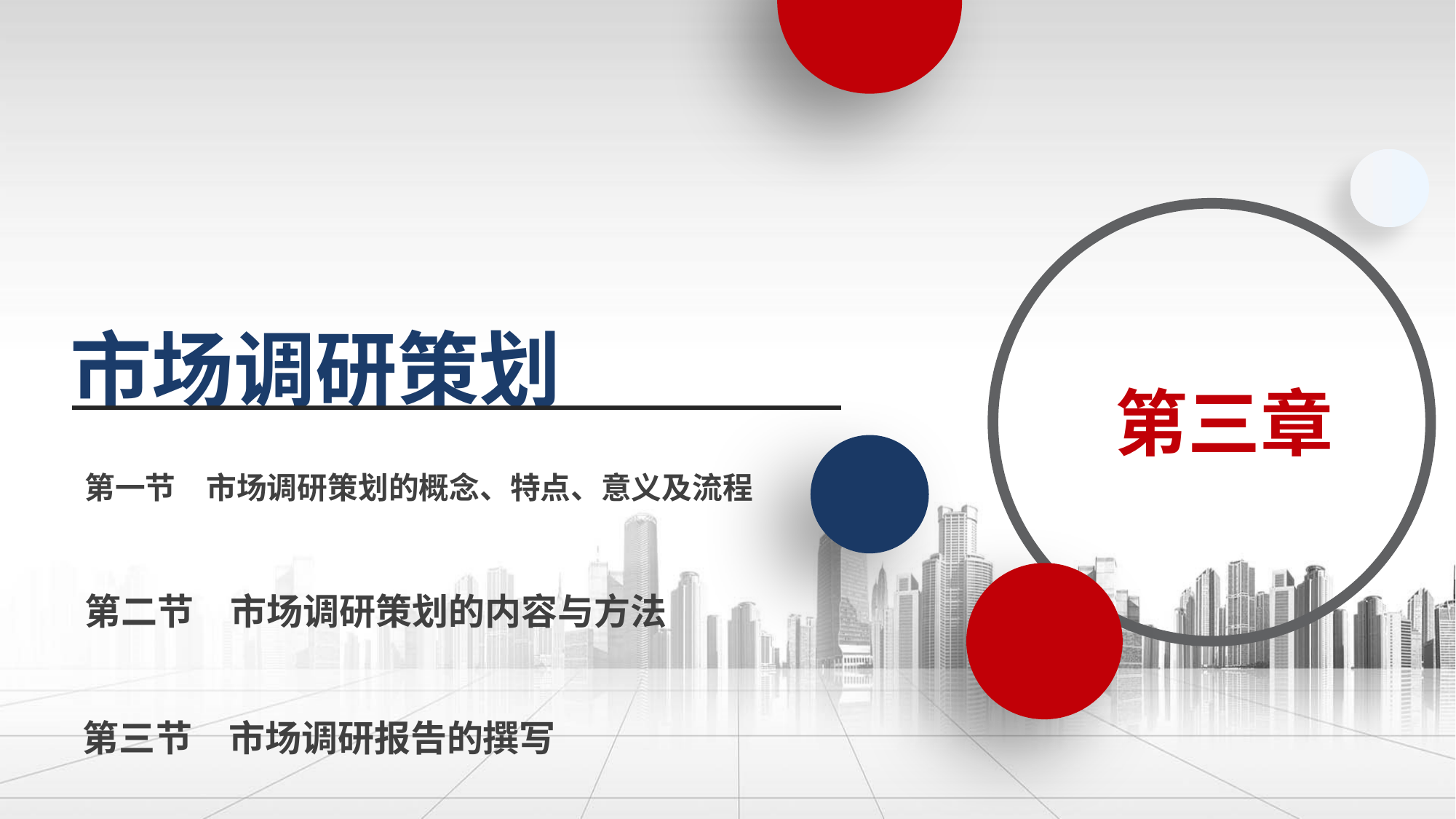

市场调研策划
第三章

第一节　市场调研策划的概念、特点、意义及流程

第二节　市场调研策划的内容与方法
第三节　市场调研报告的撰写